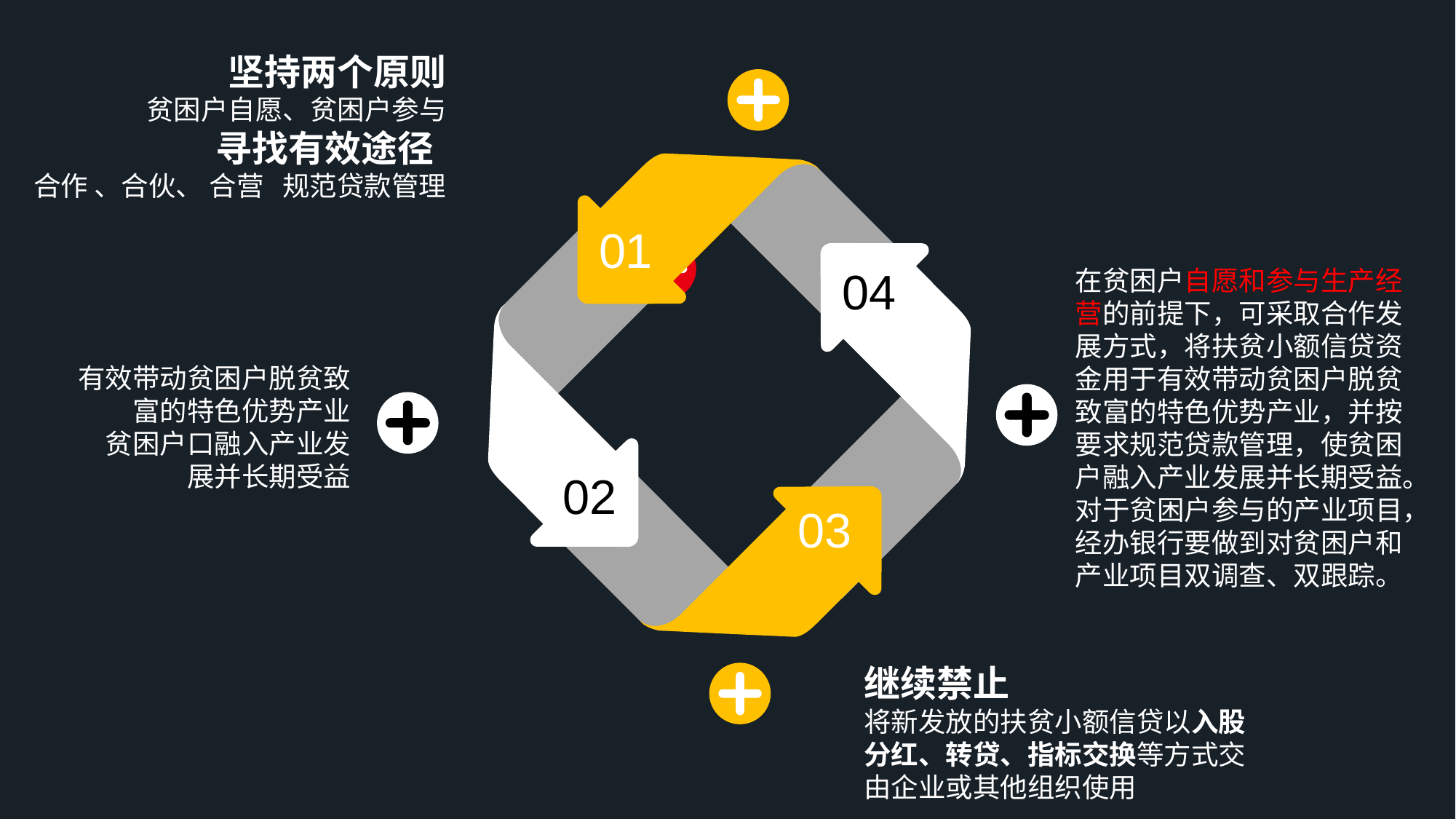

坚持两个原则
贫困户自愿、贫困户参与
寻找有效途径
合作 、合伙、 合营   规范贷款管理

01
04
02
03

在贫困户自愿和参与生产经营的前提下，可采取合作发展方式，将扶贫小额信贷资金用于有效带动贫困户脱贫致富的特色优势产业，并按要求规范贷款管理，使贫困户融入产业发展并长期受益。对于贫困户参与的产业项目，经办银行要做到对贫困户和产业项目双调查、双跟踪。

有效带动贫困户脱贫致富的特色优势产业
 贫困户口融入产业发展并长期受益

继续禁止
将新发放的扶贫小额信贷以入股分红、转贷、指标交换等方式交由企业或其他组织使用